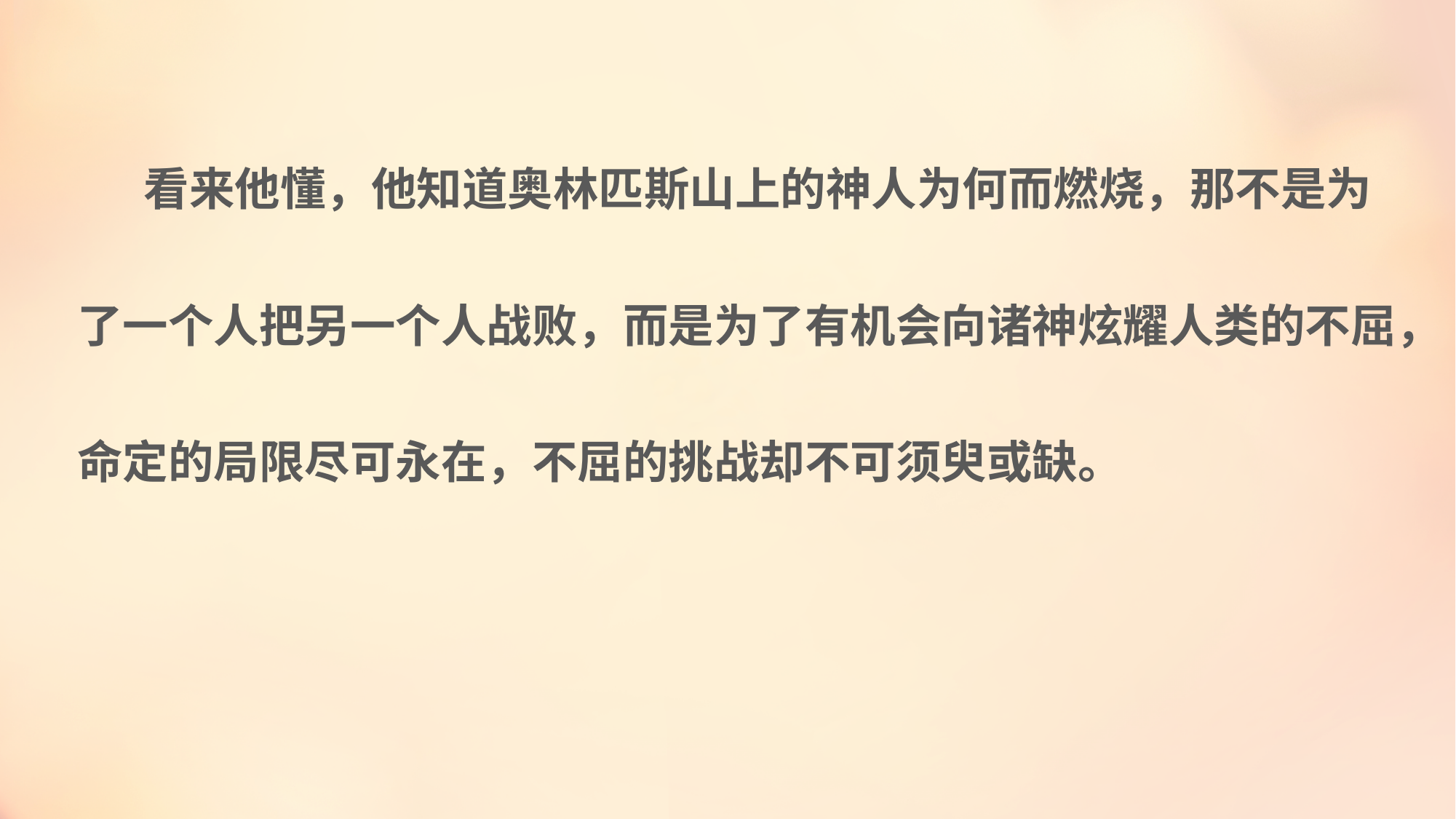

看来他懂，他知道奥林匹斯山上的神人为何而燃烧，那不是为了一个人把另一个人战败，而是为了有机会向诸神炫耀人类的不屈，命定的局限尽可永在，不屈的挑战却不可须臾或缺。